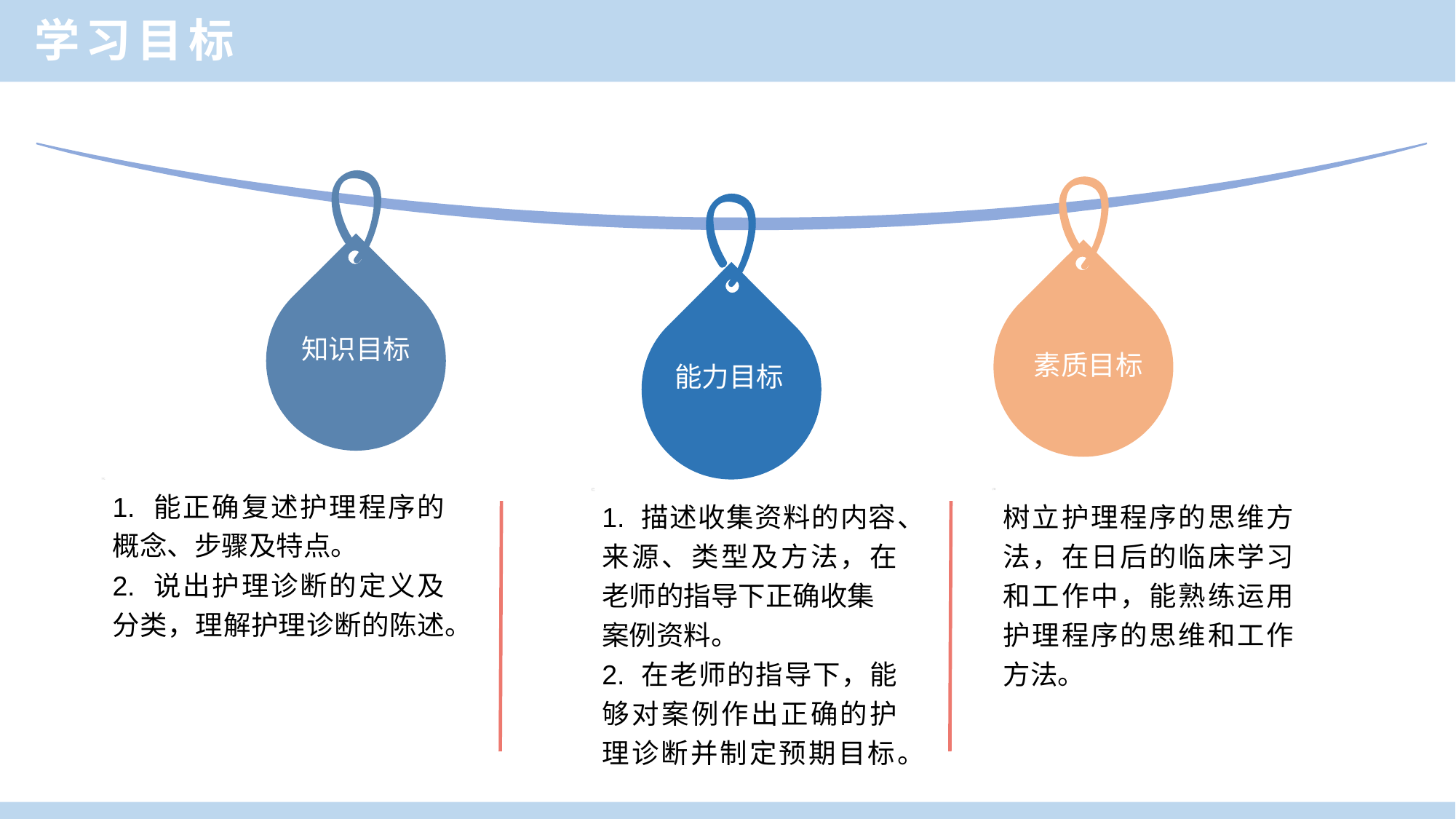

学习目标

知识目标

素质目标

能力目标
1. 能正确复述护理程序的概念、步骤及特点。
2. 说出护理诊断的定义及分类，理解护理诊断的陈述。
1. 描述收集资料的内容、来源、类型及方法，在老师的指导下正确收集
案例资料。
2. 在老师的指导下，能够对案例作出正确的护理诊断并制定预期目标。
树立护理程序的思维方法，在日后的临床学习和工作中，能熟练运用护理程序的思维和工作方法。